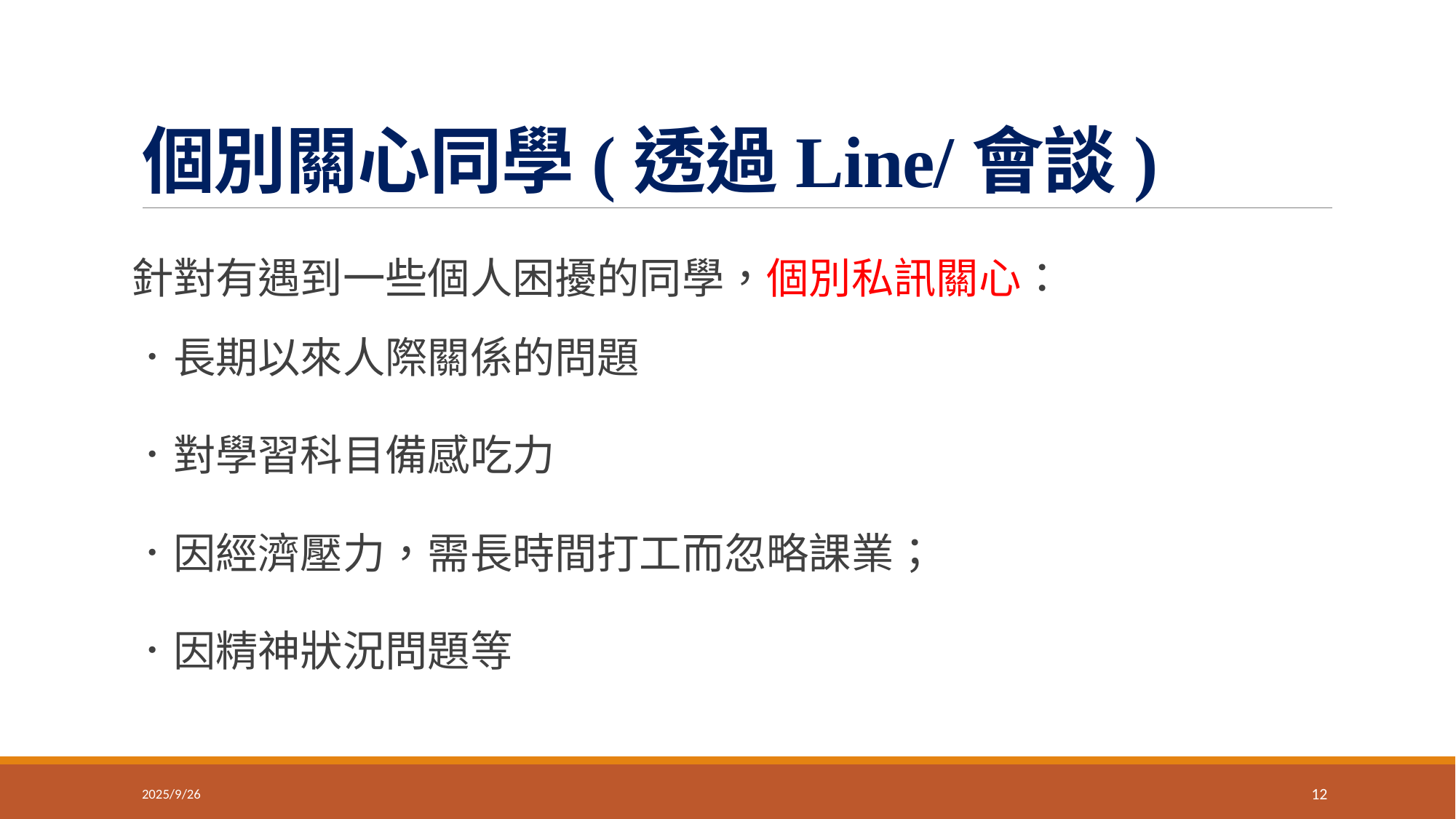

# 個別關心同學(透過Line/會談)
針對有遇到一些個人困擾的同學，個別私訊關心：
．長期以來人際關係的問題
．對學習科目備感吃力
．因經濟壓力，需長時間打工而忽略課業；
．因精神狀況問題等

2025/9/26
12